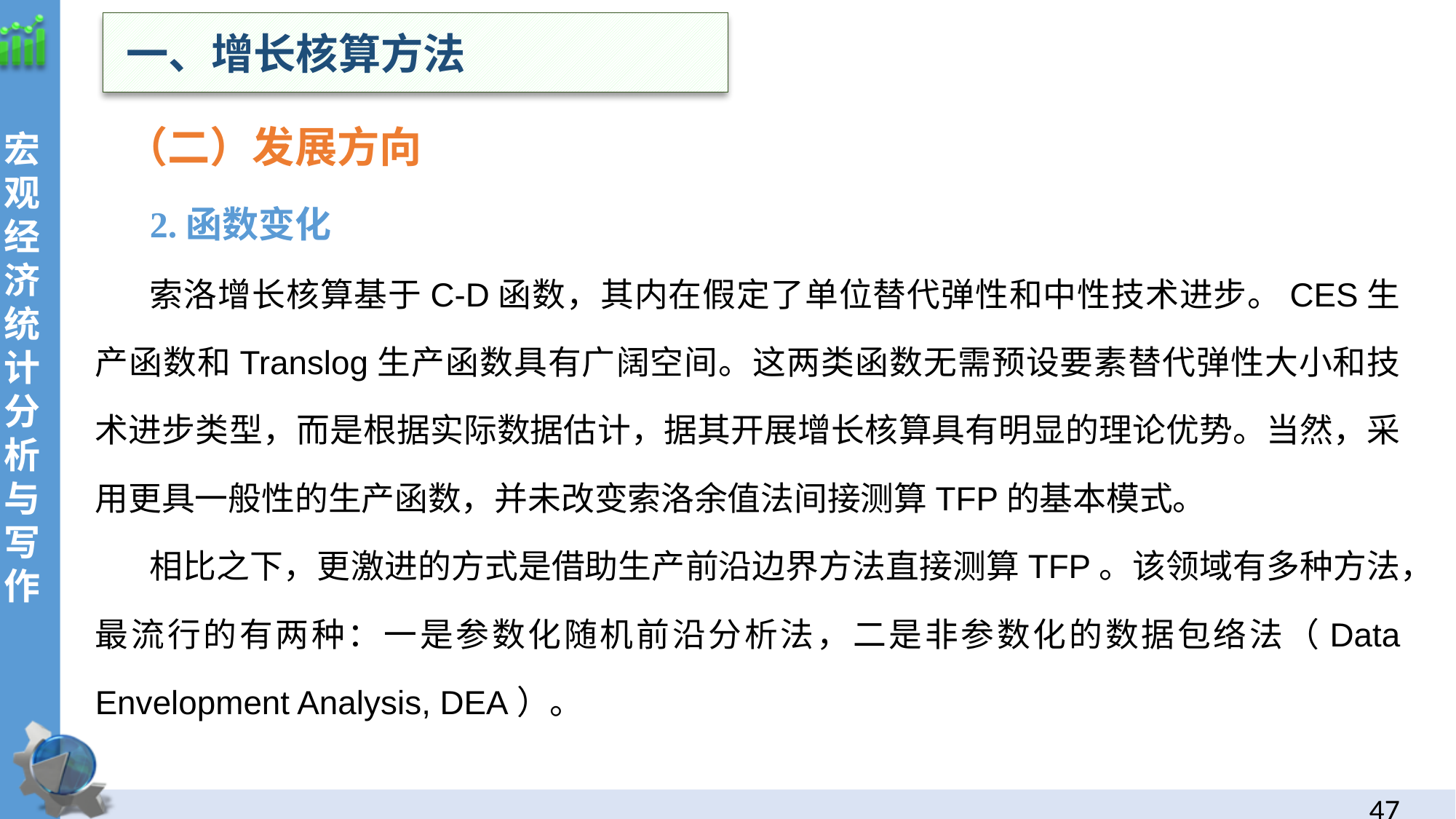

一、增长核算方法
（二）发展方向
2.函数变化
索洛增长核算基于C-D函数，其内在假定了单位替代弹性和中性技术进步。CES生产函数和Translog生产函数具有广阔空间。这两类函数无需预设要素替代弹性大小和技术进步类型，而是根据实际数据估计，据其开展增长核算具有明显的理论优势。当然，采用更具一般性的生产函数，并未改变索洛余值法间接测算TFP的基本模式。
相比之下，更激进的方式是借助生产前沿边界方法直接测算TFP。该领域有多种方法，最流行的有两种：一是参数化随机前沿分析法，二是非参数化的数据包络法（Data Envelopment Analysis, DEA）。

47